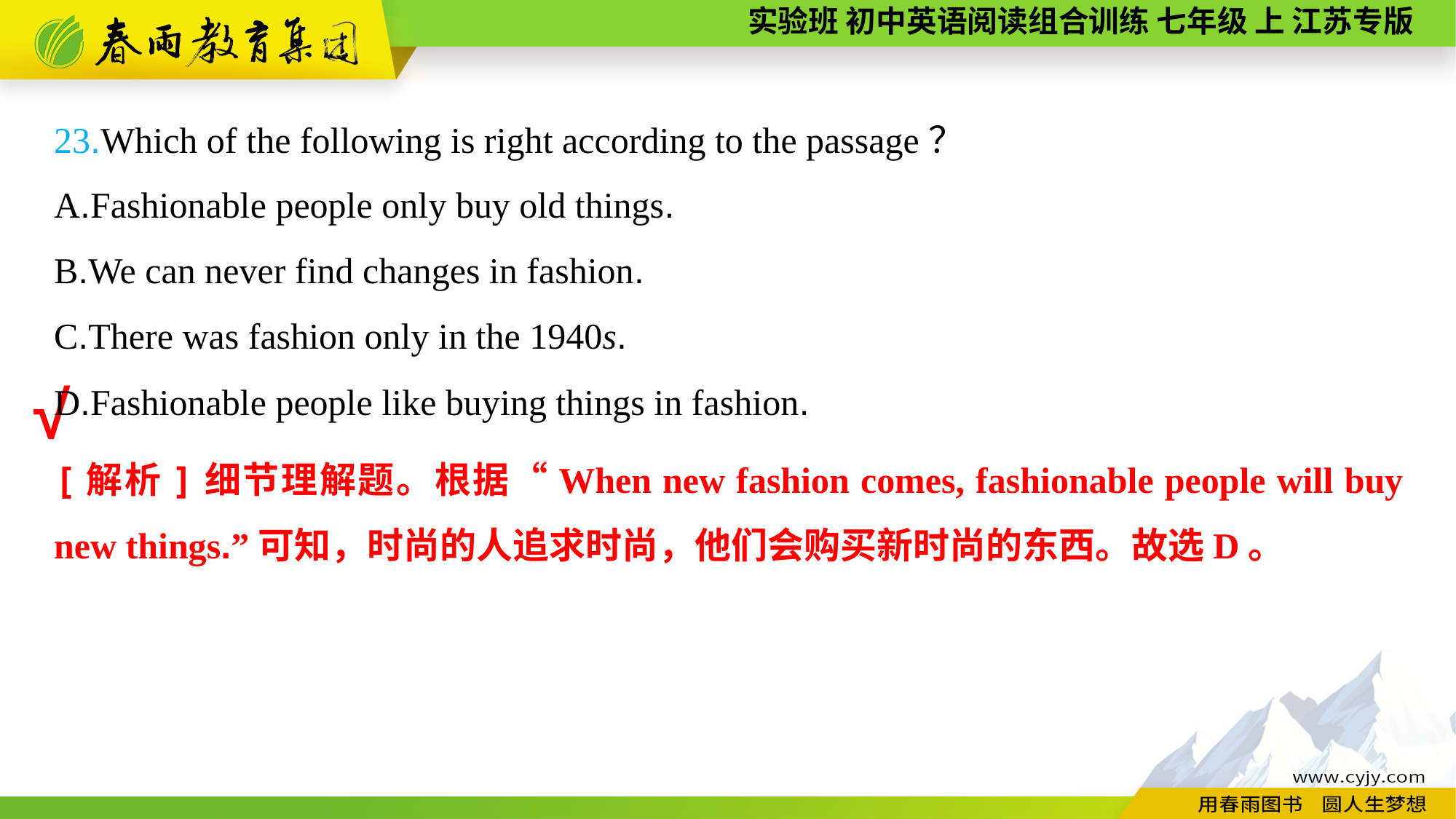

23.Which of the following is right according to the passage？
A.Fashionable people only buy old things.
B.We can never find changes in fashion.
C.There was fashion only in the 1940s.
D.Fashionable people like buying things in fashion.
√
[解析]细节理解题。根据“When new fashion comes, fashionable people will buy new things.”可知，时尚的人追求时尚，他们会购买新时尚的东西。故选D。